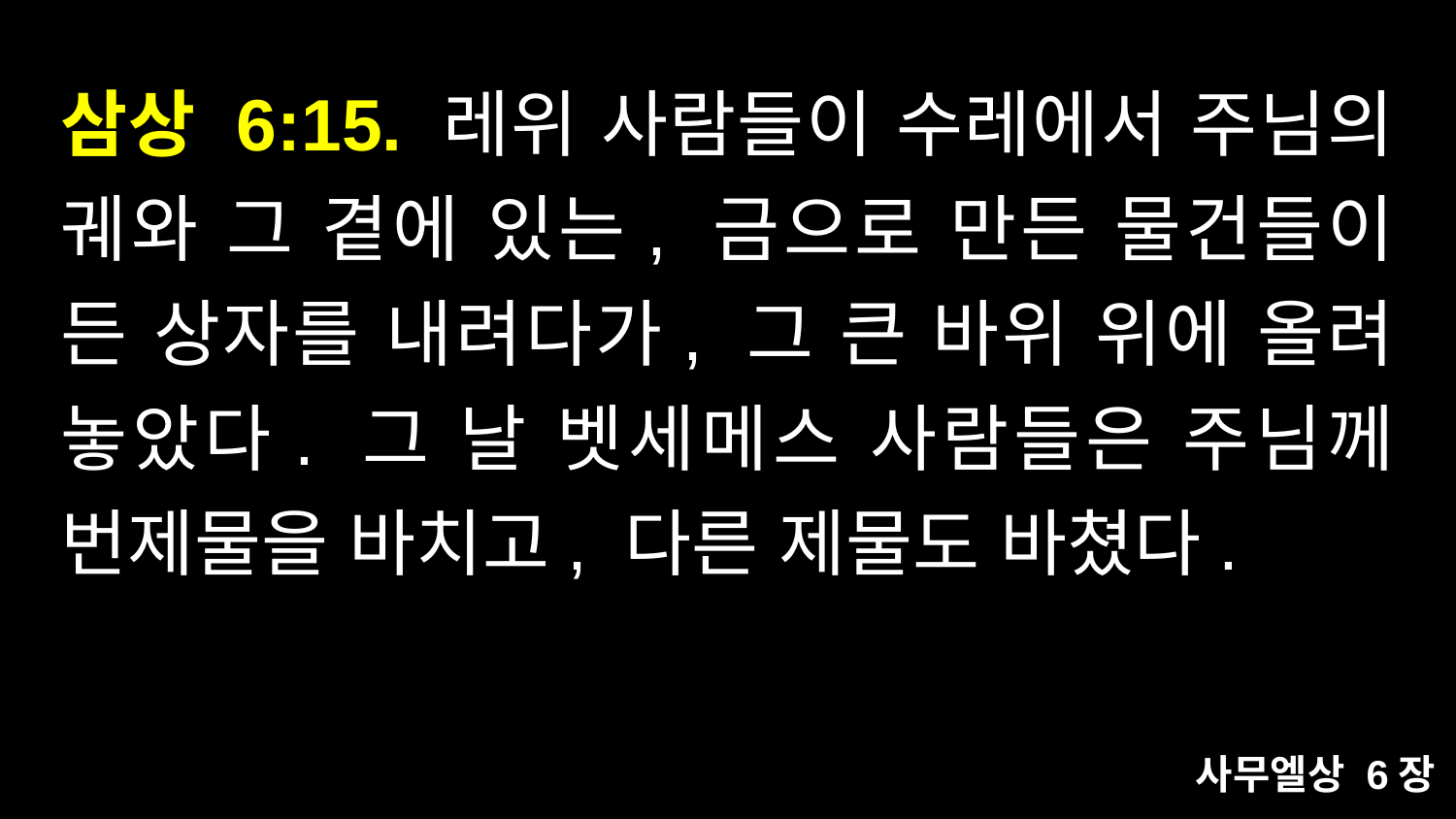

# 삼상 6:15. 레위 사람들이 수레에서 주님의 궤와 그 곁에 있는, 금으로 만든 물건들이 든 상자를 내려다가, 그 큰 바위 위에 올려 놓았다. 그 날 벳세메스 사람들은 주님께 번제물을 바치고, 다른 제물도 바쳤다.
사무엘상 6장